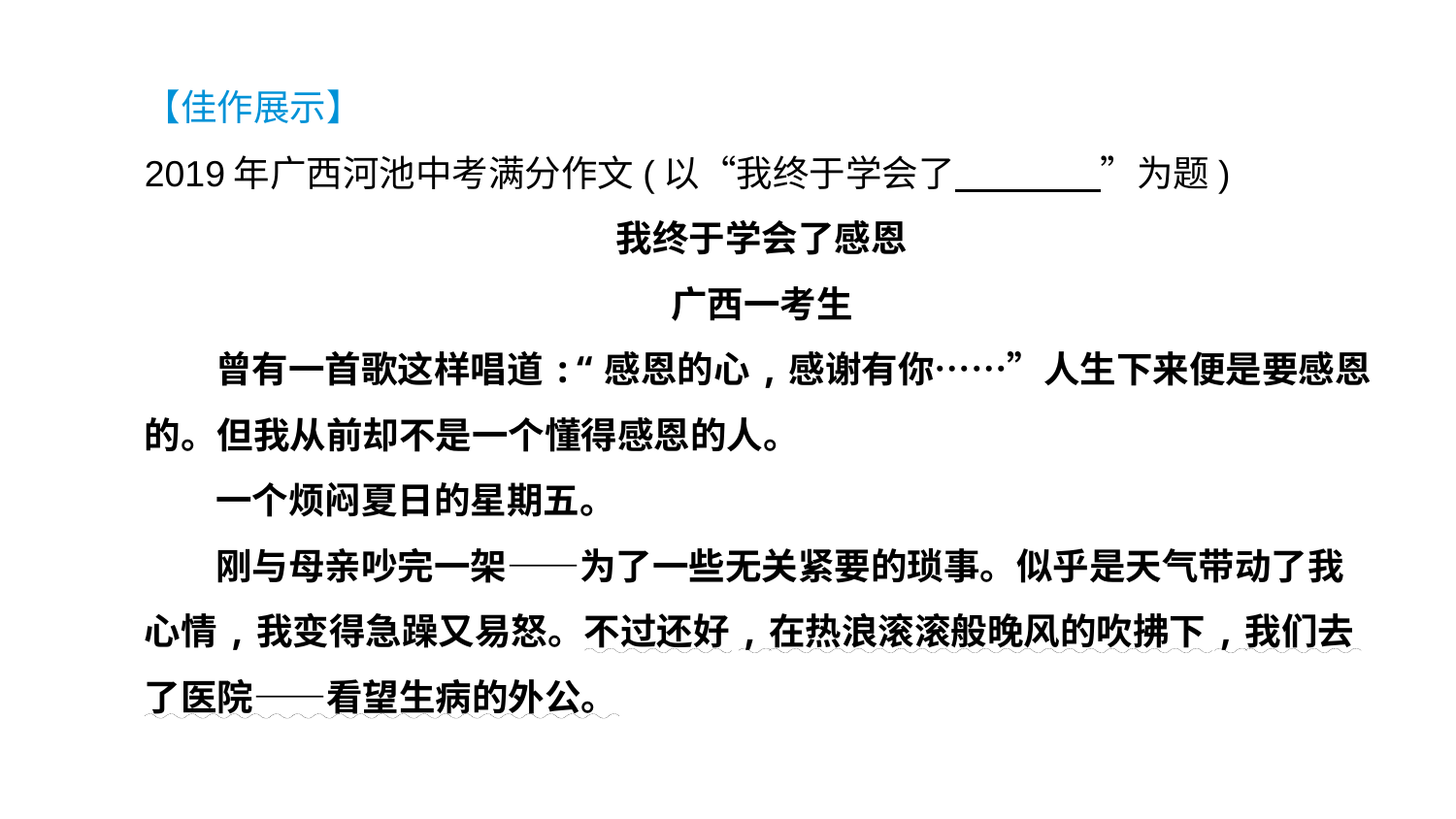

【佳作展示】
2019年广西河池中考满分作文(以“我终于学会了　　　　”为题)
我终于学会了感恩
广西一考生
曾有一首歌这样唱道:“感恩的心,感谢有你……”人生下来便是要感恩的。但我从前却不是一个懂得感恩的人。
一个烦闷夏日的星期五。
刚与母亲吵完一架——为了一些无关紧要的琐事。似乎是天气带动了我心情,我变得急躁又易怒。不过还好,在热浪滚滚般晚风的吹拂下,我们去了医院——看望生病的外公。